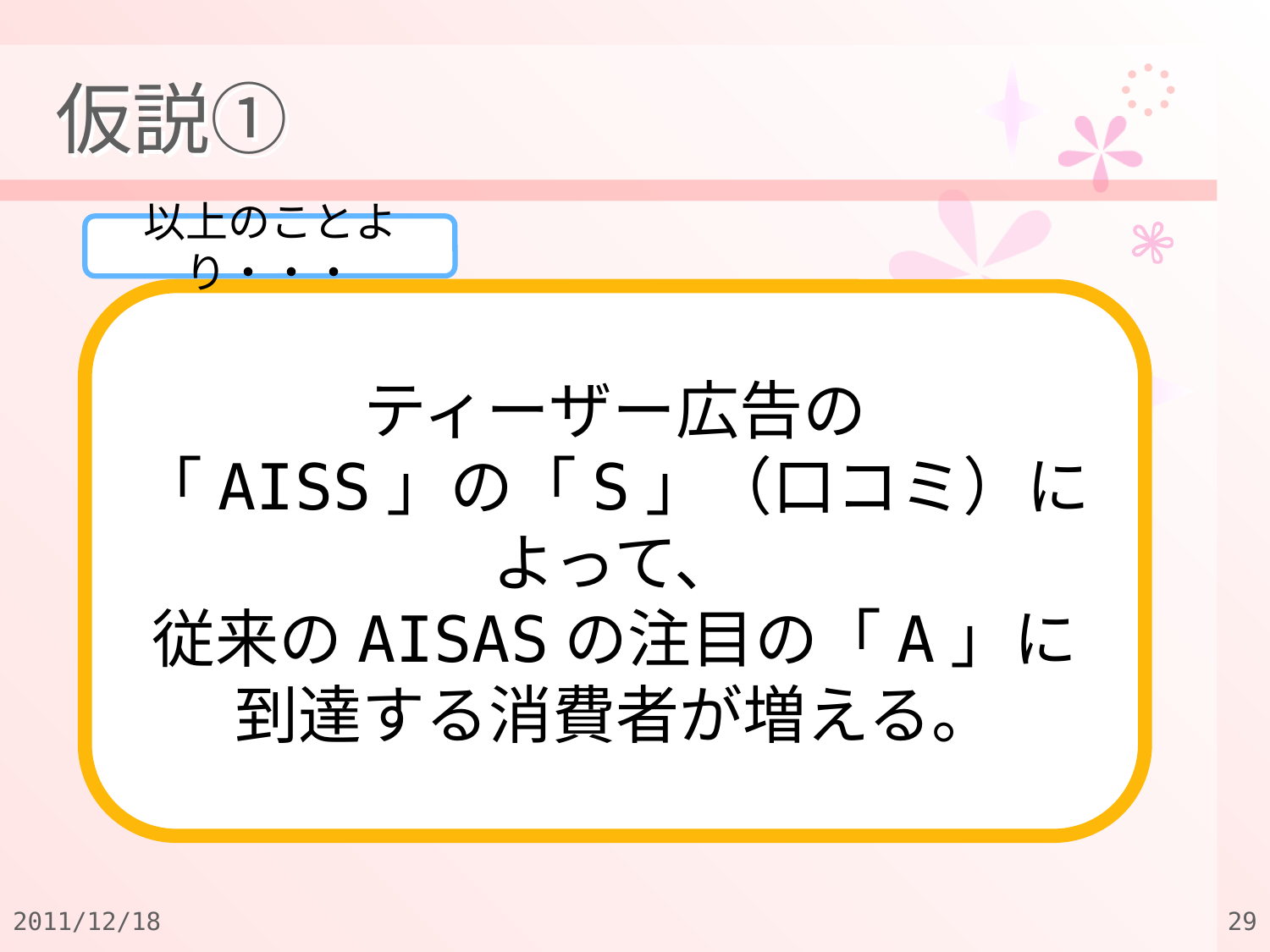

# 仮説①

以上のことより・・・
ティーザー広告の
「AISS」の「S」（口コミ）によって、
従来のAISASの注目の「A」に到達する消費者が増える。
2011/12/18
29